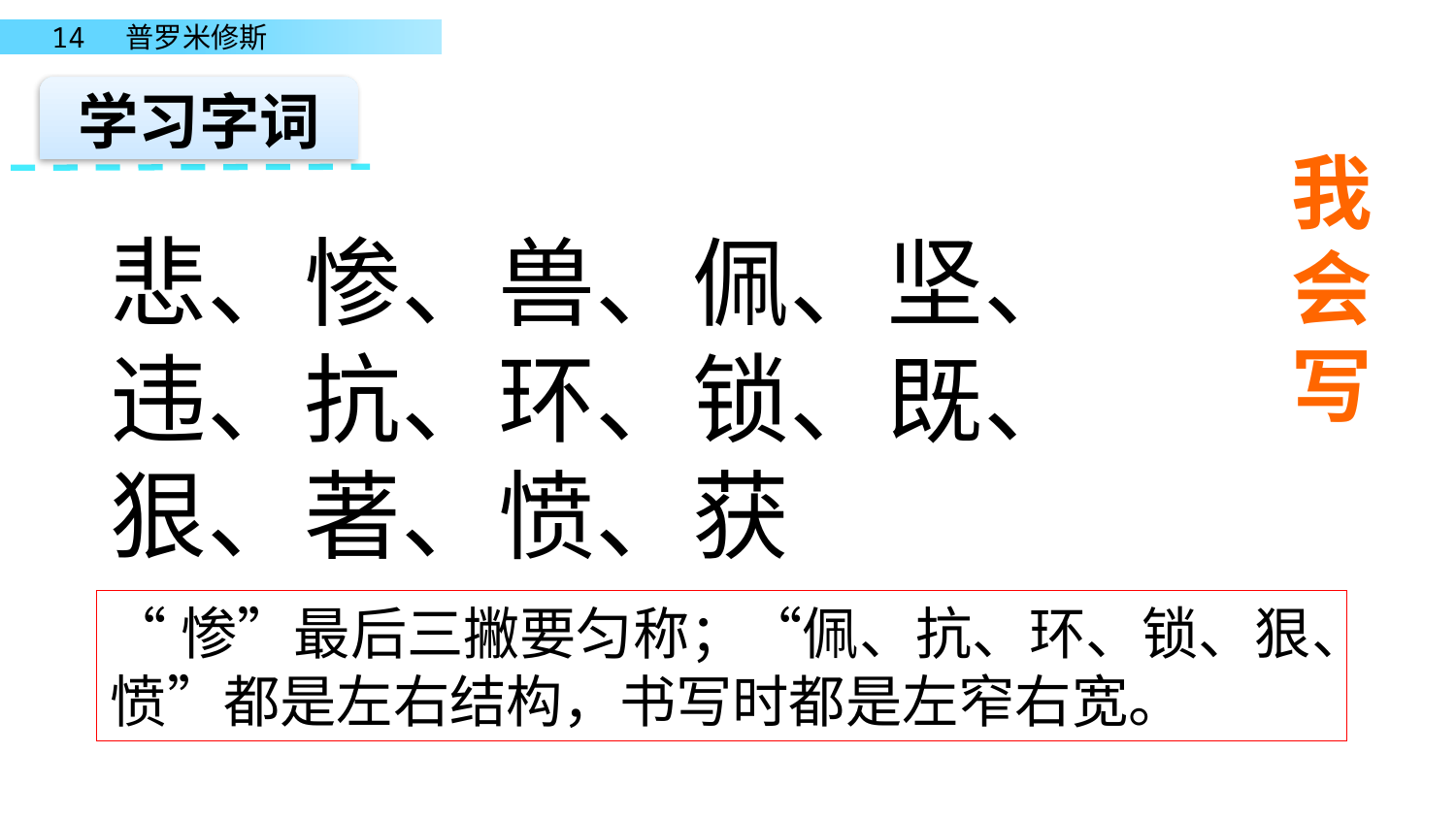

学习字词
我会写
悲、惨、兽、佩、坚、违、抗、环、锁、既、狠、著、愤、获
“惨”最后三撇要匀称；“佩、抗、环、锁、狠、愤”都是左右结构，书写时都是左窄右宽。